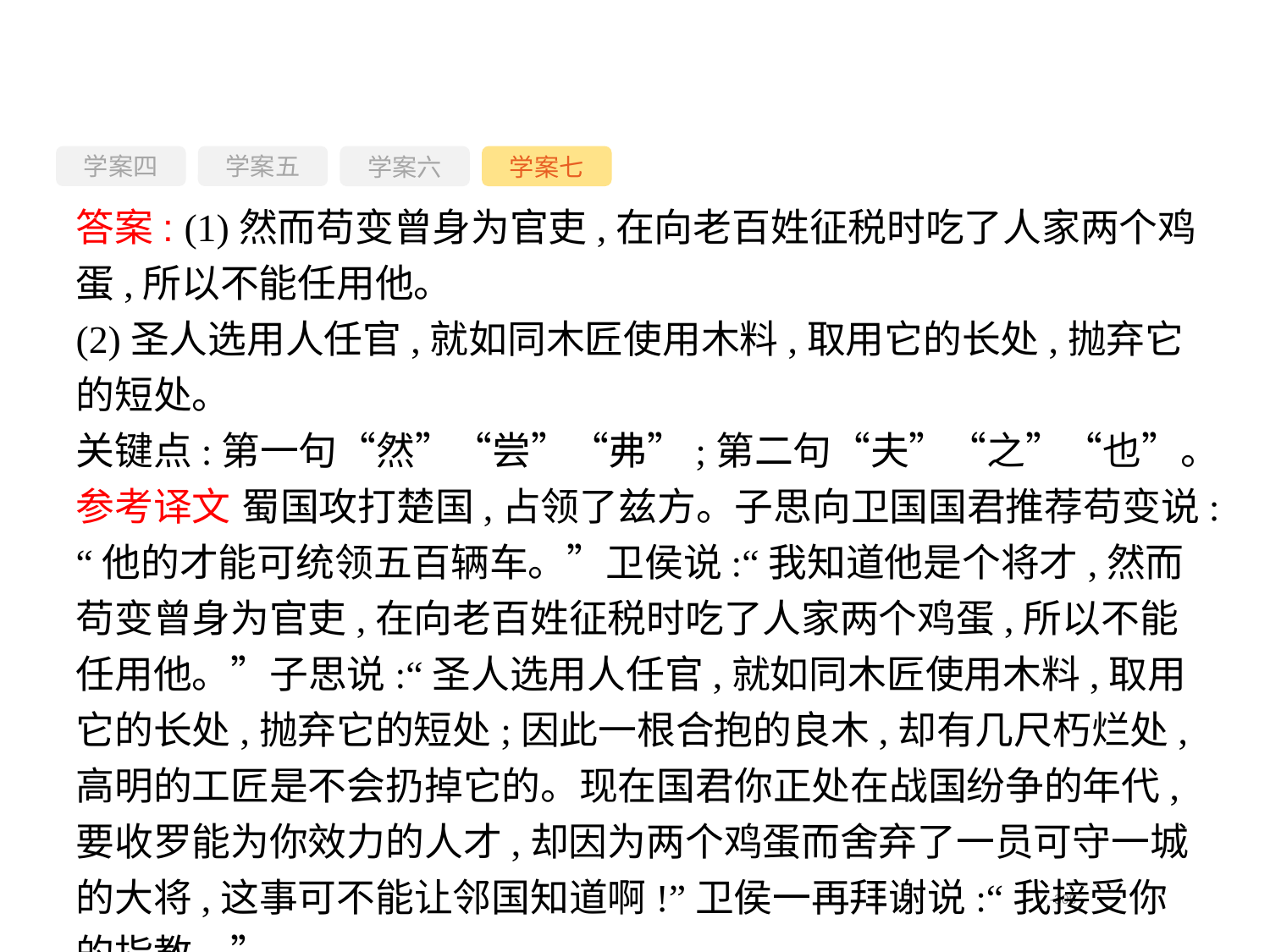

学案四
学案六
学案七
学案五
答案: (1)然而苟变曾身为官吏,在向老百姓征税时吃了人家两个鸡蛋,所以不能任用他。
(2)圣人选用人任官,就如同木匠使用木料,取用它的长处,抛弃它的短处。
关键点:第一句“然”“尝”“弗”;第二句“夫”“之”“也”。
参考译文 蜀国攻打楚国,占领了兹方。子思向卫国国君推荐苟变说:“他的才能可统领五百辆车。”卫侯说:“我知道他是个将才,然而苟变曾身为官吏,在向老百姓征税时吃了人家两个鸡蛋,所以不能任用他。”子思说:“圣人选用人任官,就如同木匠使用木料,取用它的长处,抛弃它的短处;因此一根合抱的良木,却有几尺朽烂处,高明的工匠是不会扔掉它的。现在国君你正处在战国纷争的年代,要收罗能为你效力的人才,却因为两个鸡蛋而舍弃了一员可守一城的大将,这事可不能让邻国知道啊!”卫侯一再拜谢说:“我接受你的指教。”
-308-